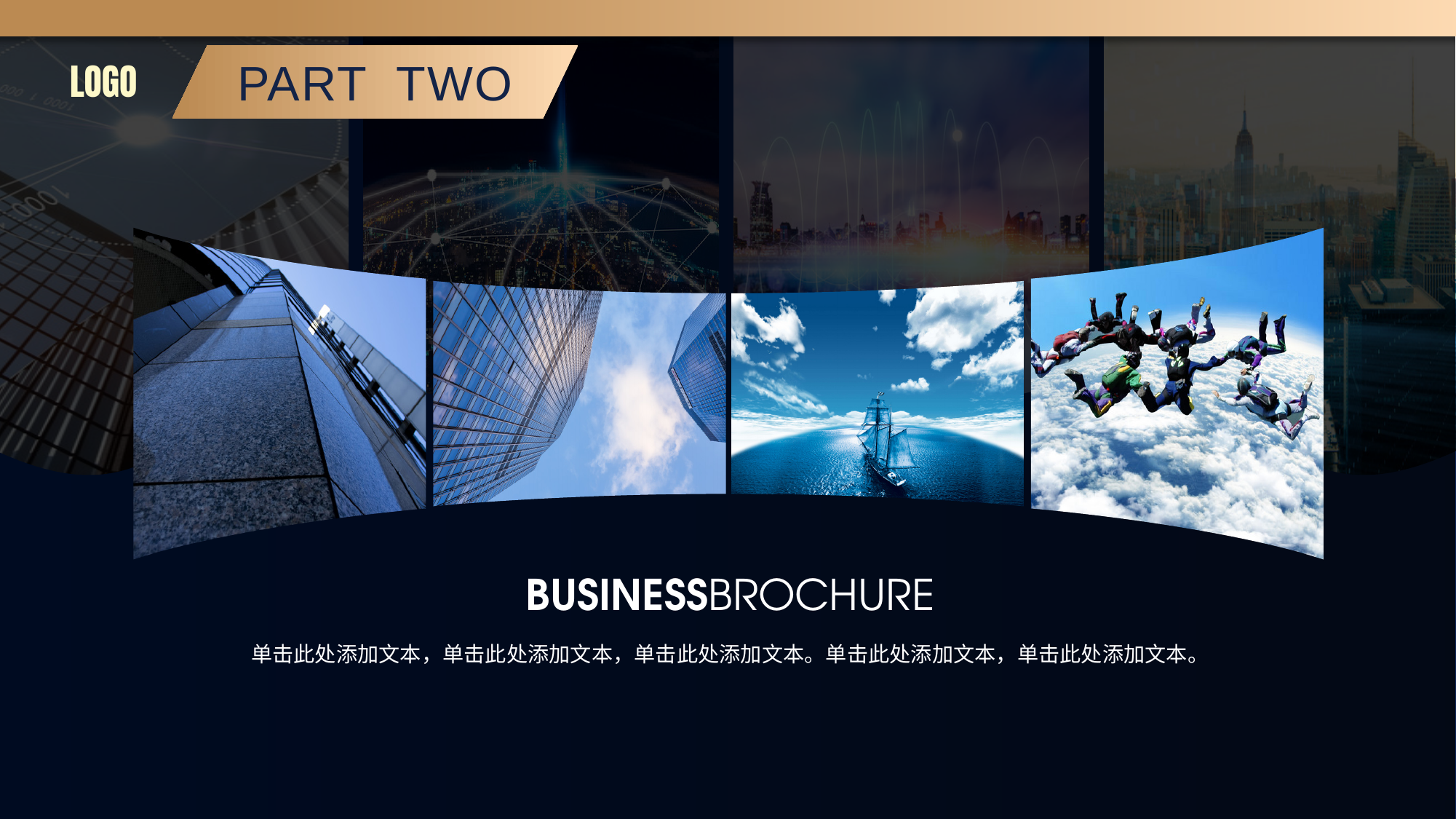

PART  TWO
LOGO

BUSINESSBROCHURE
单击此处添加文本，单击此处添加文本，单击此处添加文本。单击此处添加文本，单击此处添加文本。